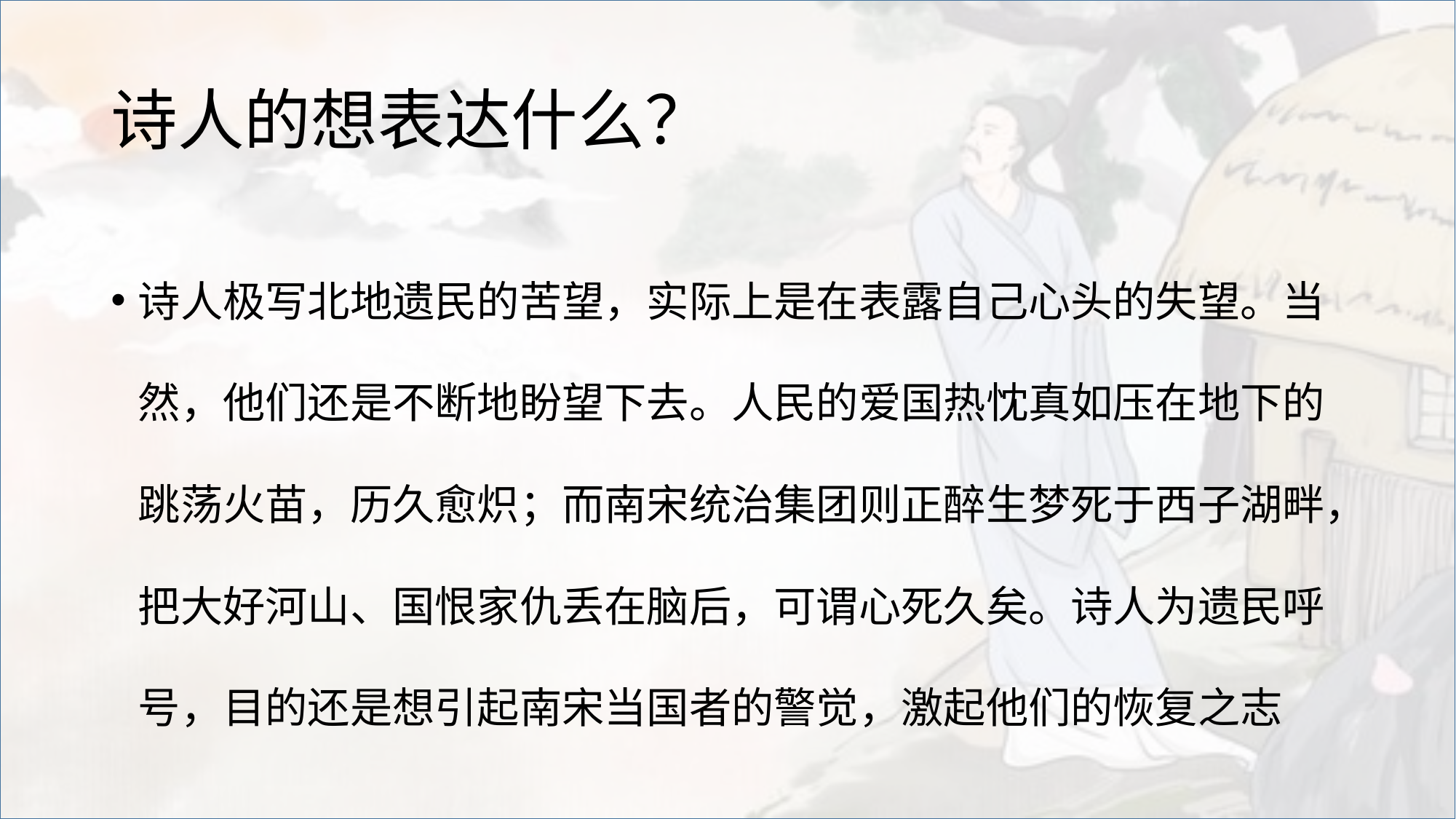

# 诗人的想表达什么？
诗人极写北地遗民的苦望，实际上是在表露自己心头的失望。当然，他们还是不断地盼望下去。人民的爱国热忱真如压在地下的跳荡火苗，历久愈炽；而南宋统治集团则正醉生梦死于西子湖畔，把大好河山、国恨家仇丢在脑后，可谓心死久矣。诗人为遗民呼号，目的还是想引起南宋当国者的警觉，激起他们的恢复之志